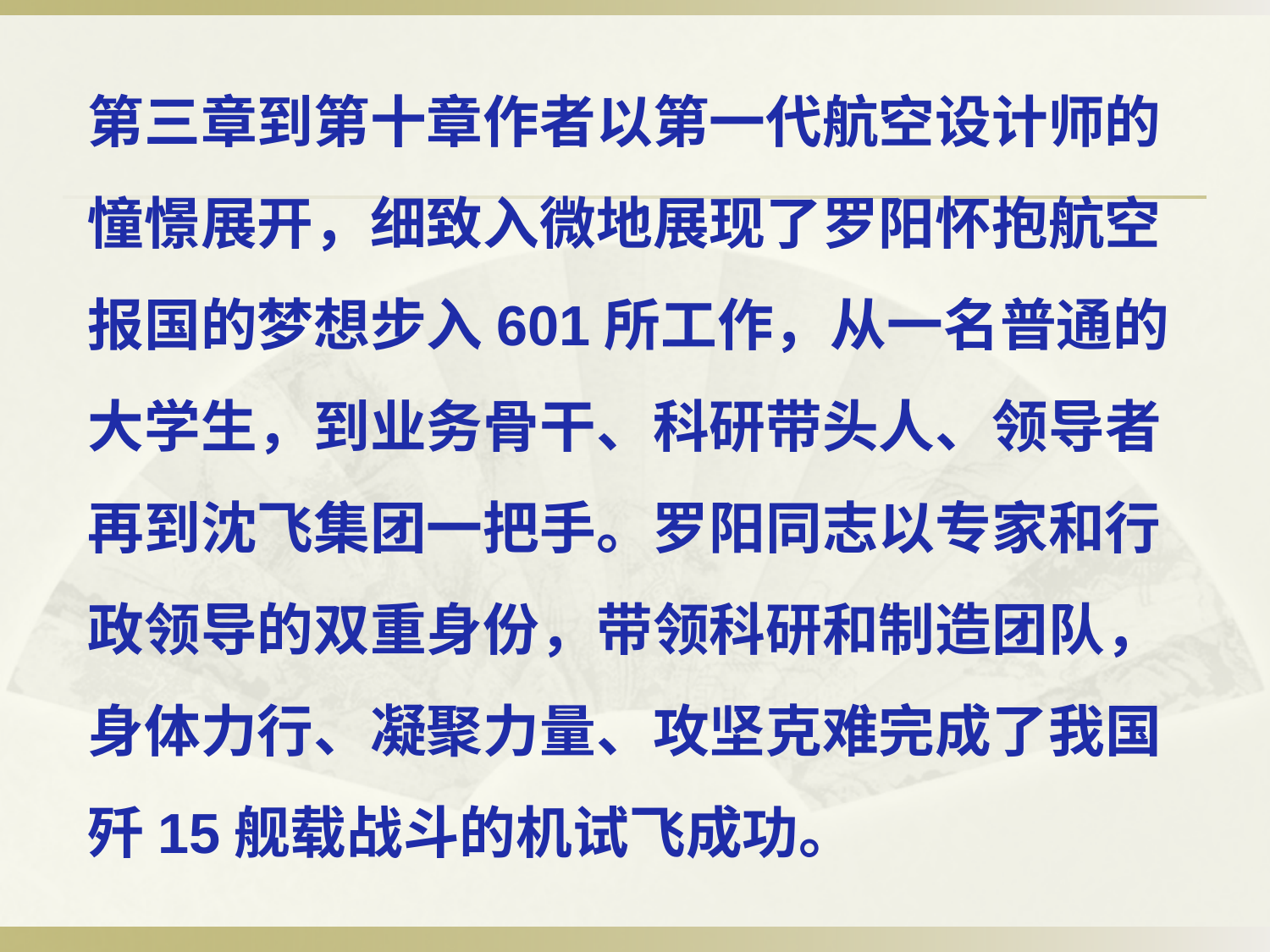

第三章到第十章作者以第一代航空设计师的憧憬展开，细致入微地展现了罗阳怀抱航空报国的梦想步入601所工作，从一名普通的大学生，到业务骨干、科研带头人、领导者再到沈飞集团一把手。罗阳同志以专家和行政领导的双重身份，带领科研和制造团队，身体力行、凝聚力量、攻坚克难完成了我国歼15舰载战斗的机试飞成功。